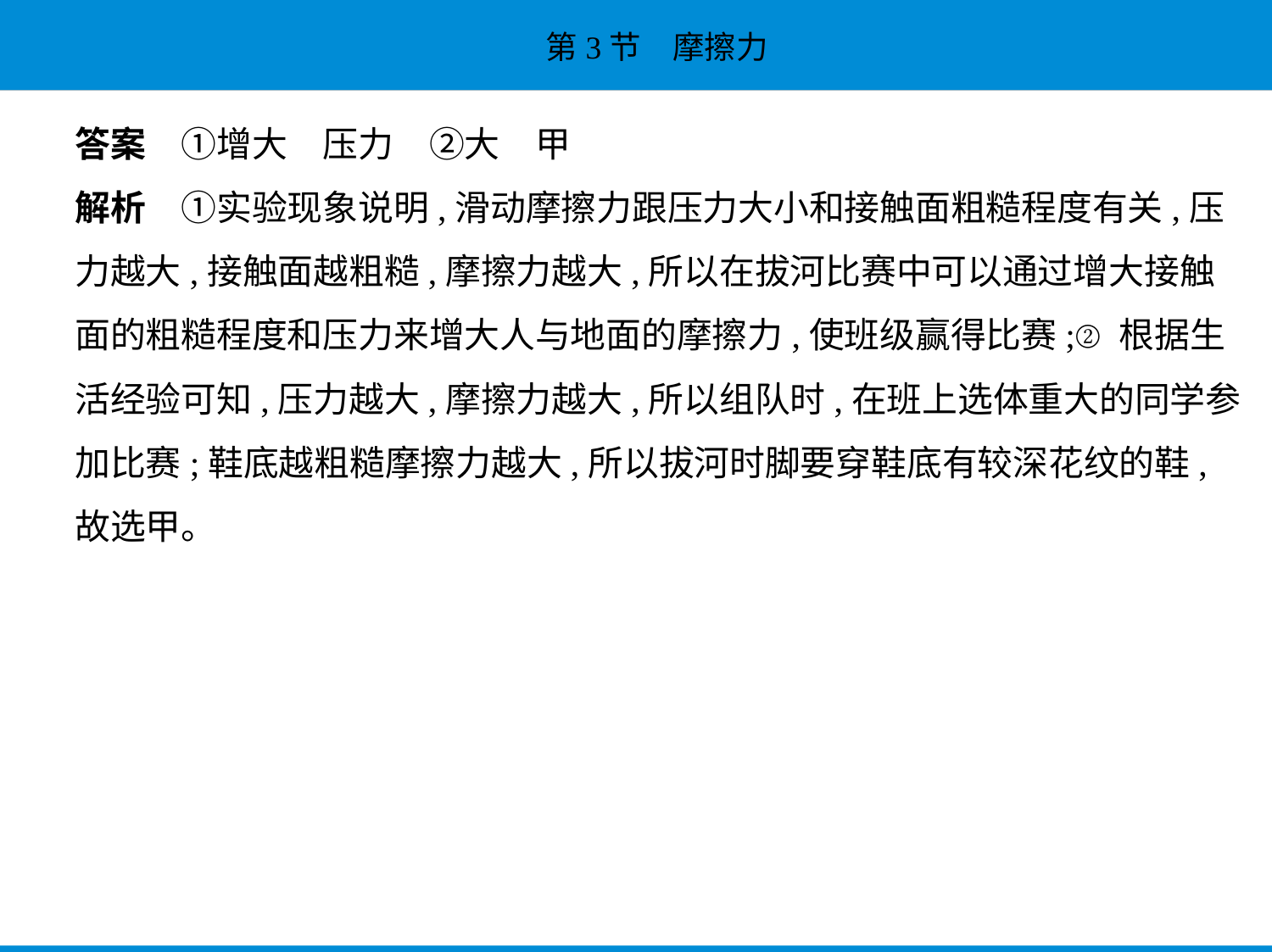

答案　①增大　压力　②大　甲
解析　①实验现象说明,滑动摩擦力跟压力大小和接触面粗糙程度有关,压
力越大,接触面越粗糙,摩擦力越大,所以在拔河比赛中可以通过增大接触
面的粗糙程度和压力来增大人与地面的摩擦力,使班级赢得比赛;②根据生
活经验可知,压力越大,摩擦力越大,所以组队时,在班上选体重大的同学参
加比赛;鞋底越粗糙摩擦力越大,所以拔河时脚要穿鞋底有较深花纹的鞋,
故选甲。